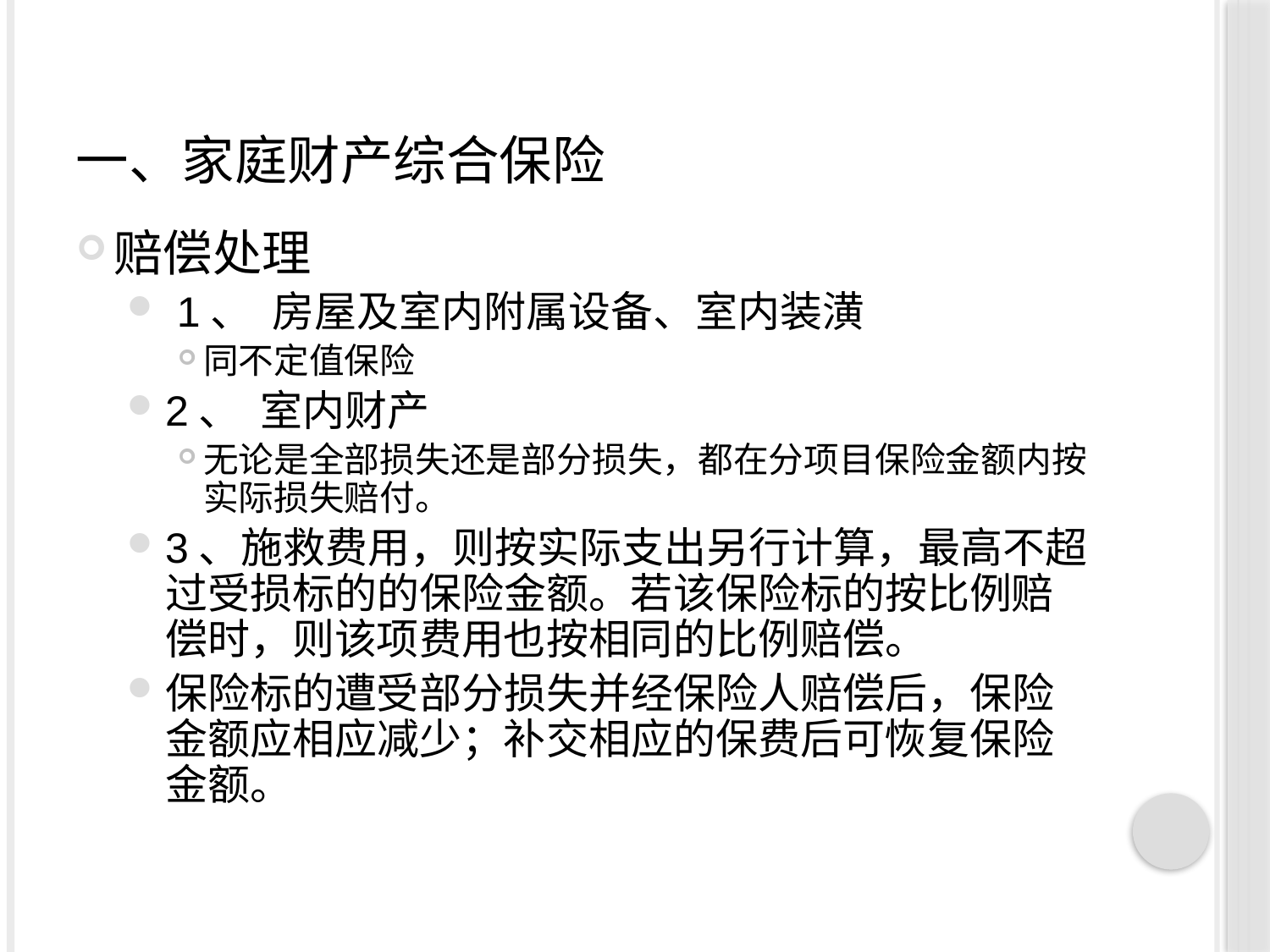

# 一、家庭财产综合保险
赔偿处理
 1、  房屋及室内附属设备、室内装潢
同不定值保险
2、  室内财产
无论是全部损失还是部分损失，都在分项目保险金额内按实际损失赔付。
3、施救费用，则按实际支出另行计算，最高不超过受损标的的保险金额。若该保险标的按比例赔偿时，则该项费用也按相同的比例赔偿。
保险标的遭受部分损失并经保险人赔偿后，保险金额应相应减少；补交相应的保费后可恢复保险金额。